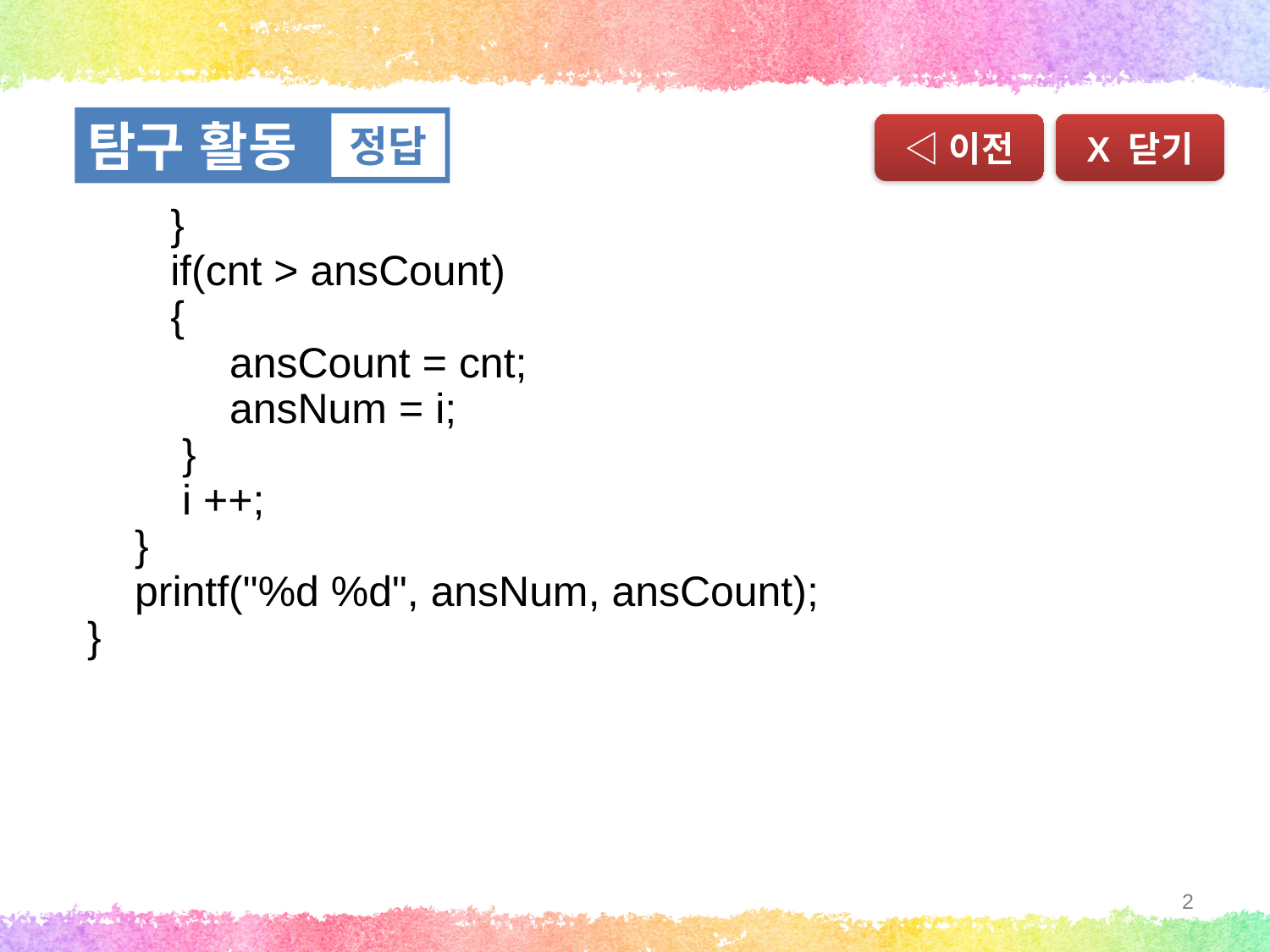

탐구 활동
정답
◁이전
X 닫기

       }
       if(cnt > ansCount)
       {
            ansCount = cnt;
            ansNum = i;
        }
        i ++;
    }
    printf("%d %d", ansNum, ansCount);
}
2